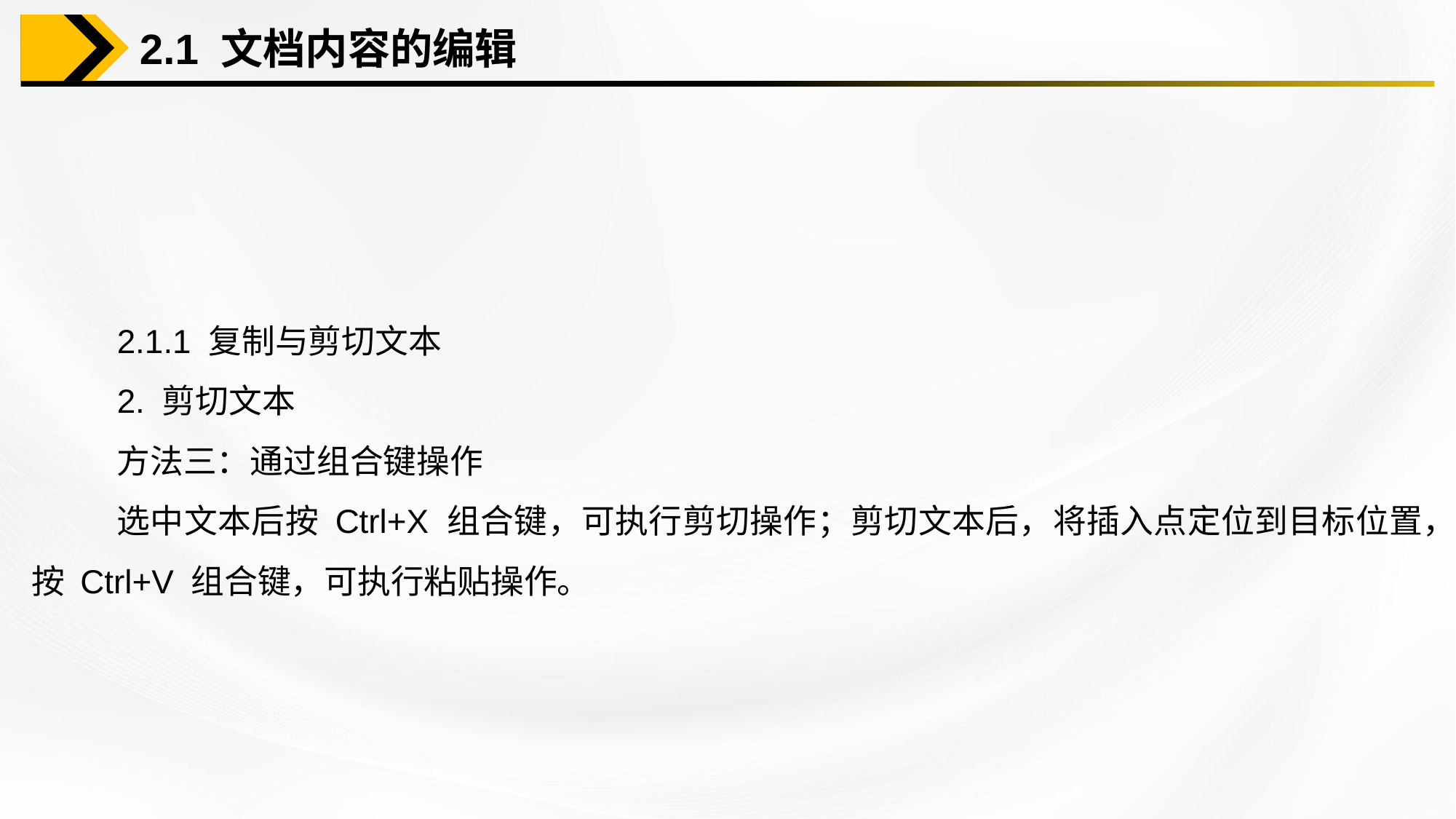

2.1 文档内容的编辑
2.1.1 复制与剪切文本
2. 剪切文本
方法三：通过组合键操作
选中文本后按 Ctrl+X 组合键，可执行剪切操作；剪切文本后，将插入点定位到目标位置，按 Ctrl+V 组合键，可执行粘贴操作。